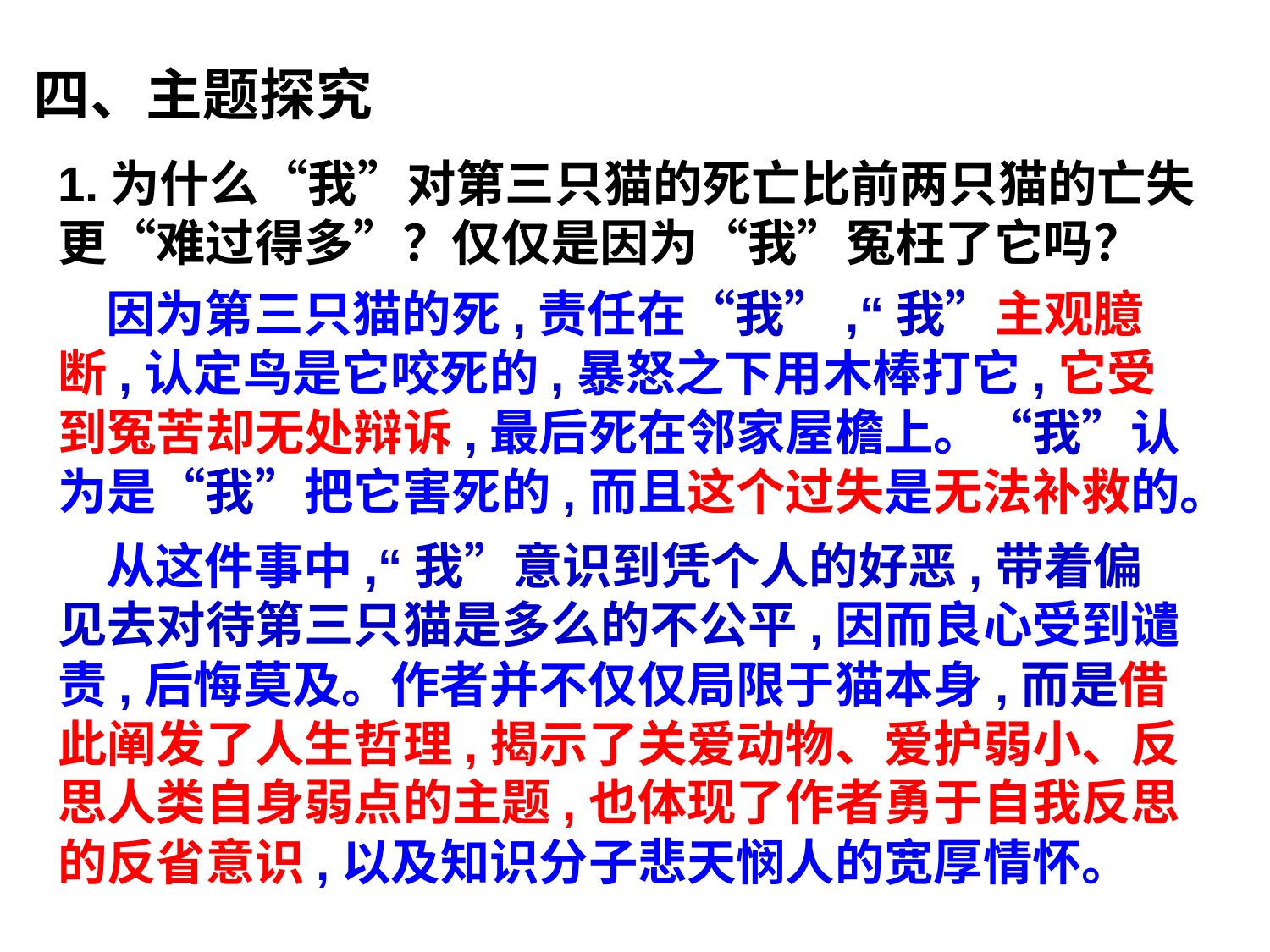

四、主题探究
1.为什么“我”对第三只猫的死亡比前两只猫的亡失更“难过得多”？仅仅是因为“我”冤枉了它吗？
    因为第三只猫的死,责任在“我”,“我”主观臆断,认定鸟是它咬死的,暴怒之下用木棒打它,它受到冤苦却无处辩诉,最后死在邻家屋檐上。“我”认为是“我”把它害死的,而且这个过失是无法补救的。
    从这件事中,“我”意识到凭个人的好恶,带着偏见去对待第三只猫是多么的不公平,因而良心受到谴责,后悔莫及。作者并不仅仅局限于猫本身,而是借此阐发了人生哲理,揭示了关爱动物、爱护弱小、反思人类自身弱点的主题,也体现了作者勇于自我反思的反省意识,以及知识分子悲天悯人的宽厚情怀。